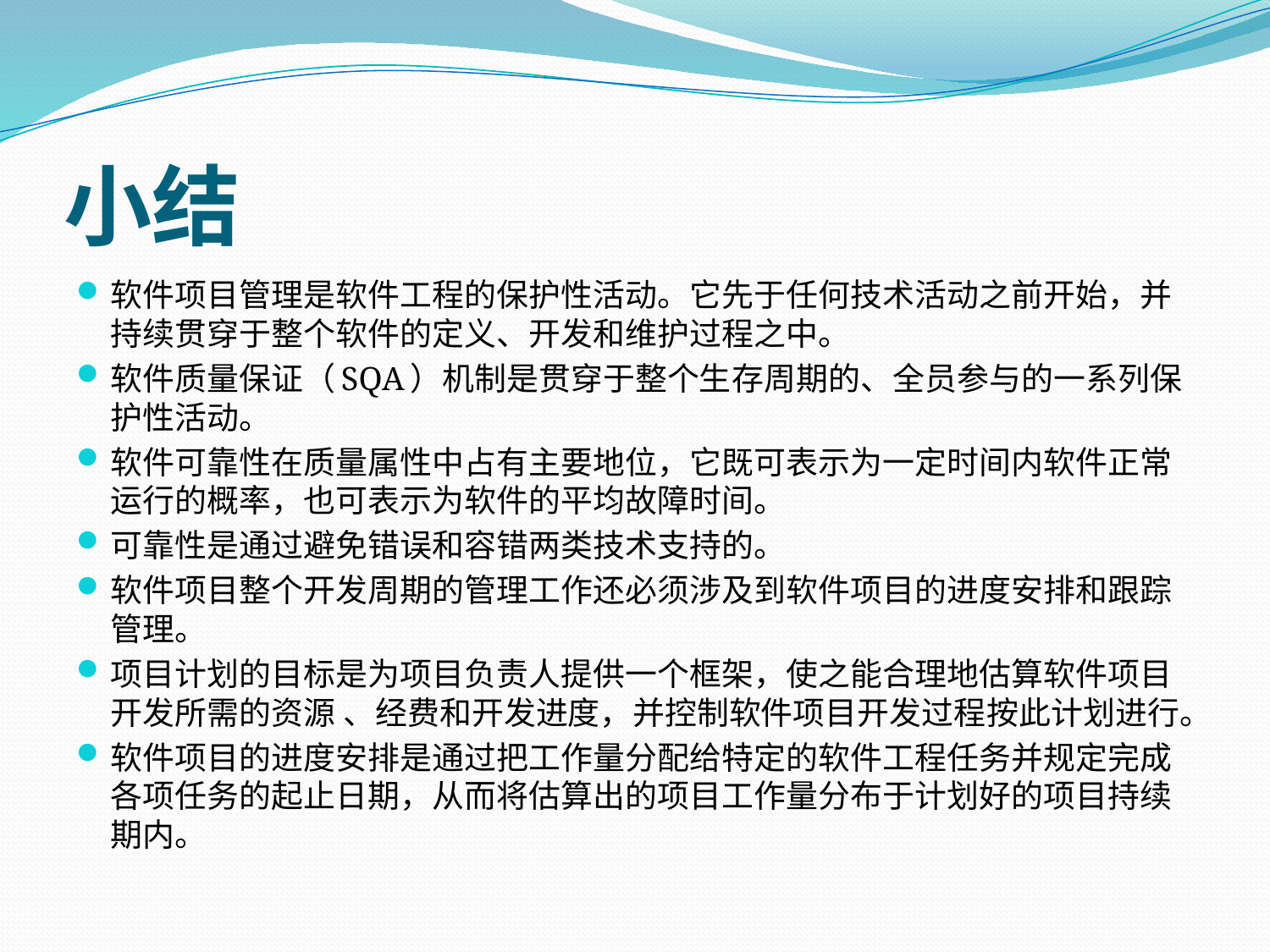

# 小结
软件项目管理是软件工程的保护性活动。它先于任何技术活动之前开始，并持续贯穿于整个软件的定义、开发和维护过程之中。
软件质量保证（SQA）机制是贯穿于整个生存周期的、全员参与的一系列保护性活动。
软件可靠性在质量属性中占有主要地位，它既可表示为一定时间内软件正常运行的概率，也可表示为软件的平均故障时间。
可靠性是通过避免错误和容错两类技术支持的。
软件项目整个开发周期的管理工作还必须涉及到软件项目的进度安排和跟踪管理。
项目计划的目标是为项目负责人提供一个框架，使之能合理地估算软件项目开发所需的资源 、经费和开发进度，并控制软件项目开发过程按此计划进行。
软件项目的进度安排是通过把工作量分配给特定的软件工程任务并规定完成各项任务的起止日期，从而将估算出的项目工作量分布于计划好的项目持续期内。